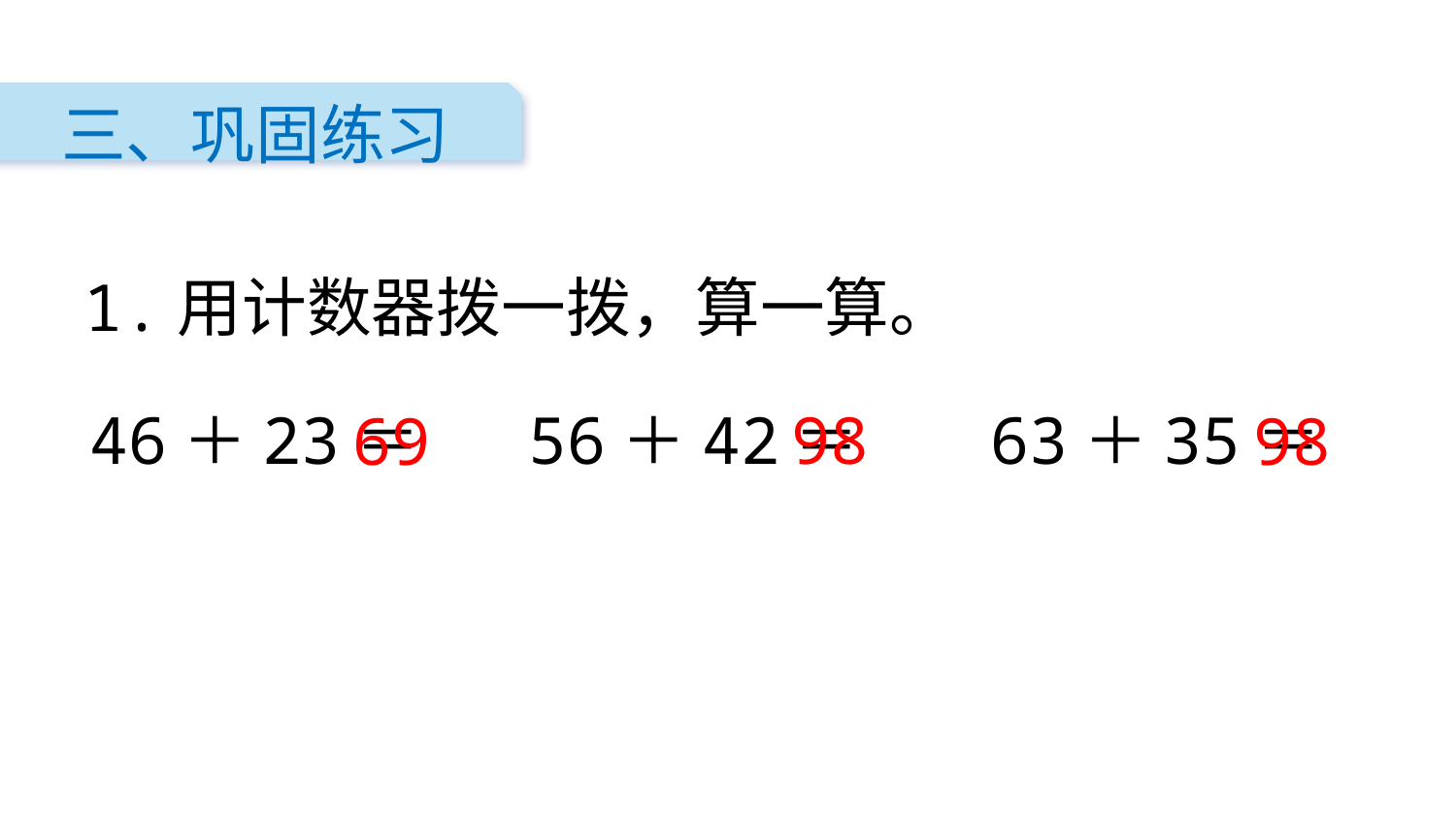

三、巩固练习
1.用计数器拨一拨，算一算。
46＋23＝
56＋42＝
98
63＋35＝
69
98